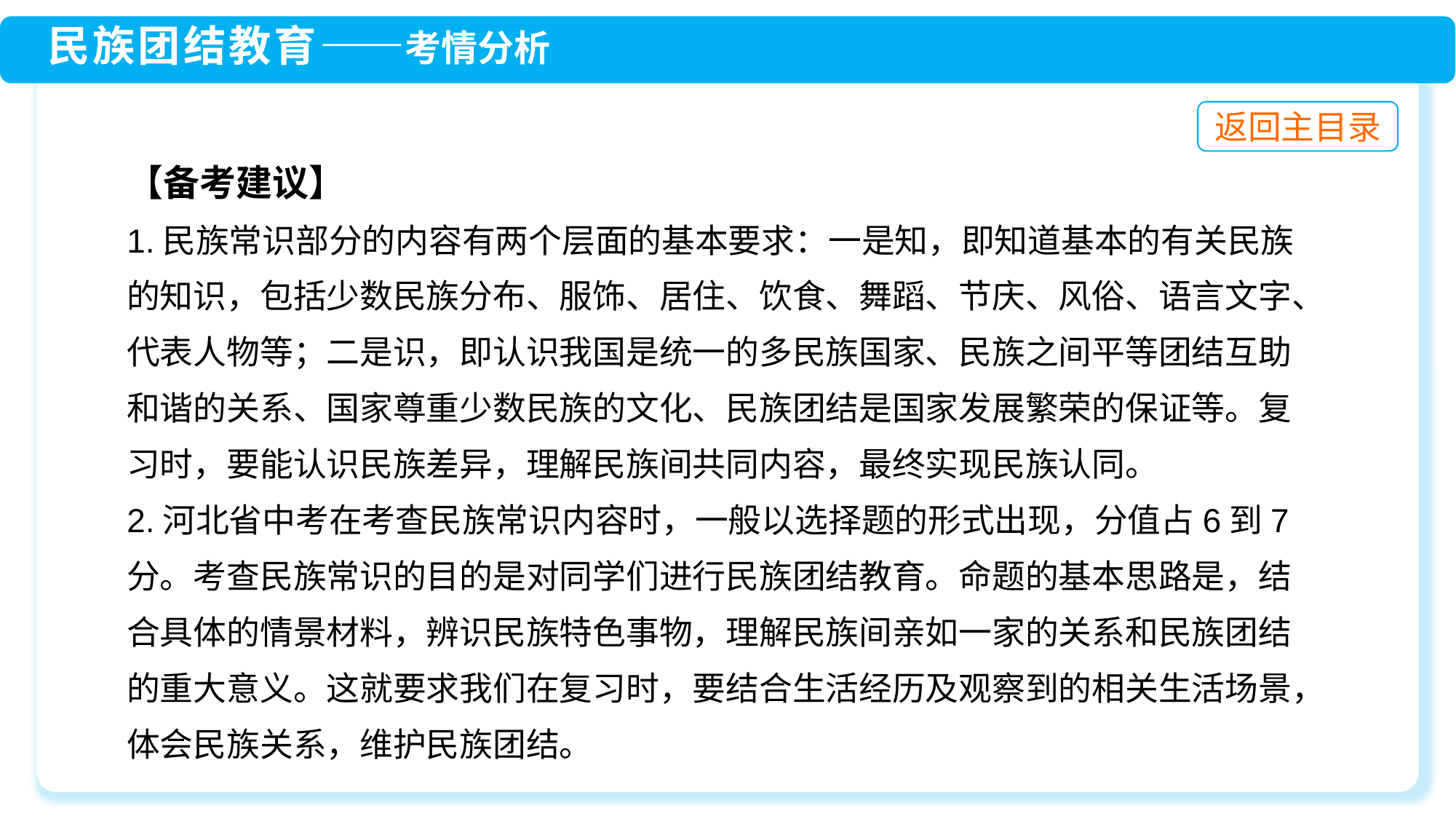

【备考建议】
1.民族常识部分的内容有两个层面的基本要求：一是知，即知道基本的有关民族的知识，包括少数民族分布、服饰、居住、饮食、舞蹈、节庆、风俗、语言文字、代表人物等；二是识，即认识我国是统一的多民族国家、民族之间平等团结互助和谐的关系、国家尊重少数民族的文化、民族团结是国家发展繁荣的保证等。复习时，要能认识民族差异，理解民族间共同内容，最终实现民族认同。
2.河北省中考在考查民族常识内容时，一般以选择题的形式出现，分值占6到7分。考查民族常识的目的是对同学们进行民族团结教育。命题的基本思路是，结合具体的情景材料，辨识民族特色事物，理解民族间亲如一家的关系和民族团结的重大意义。这就要求我们在复习时，要结合生活经历及观察到的相关生活场景，体会民族关系，维护民族团结。